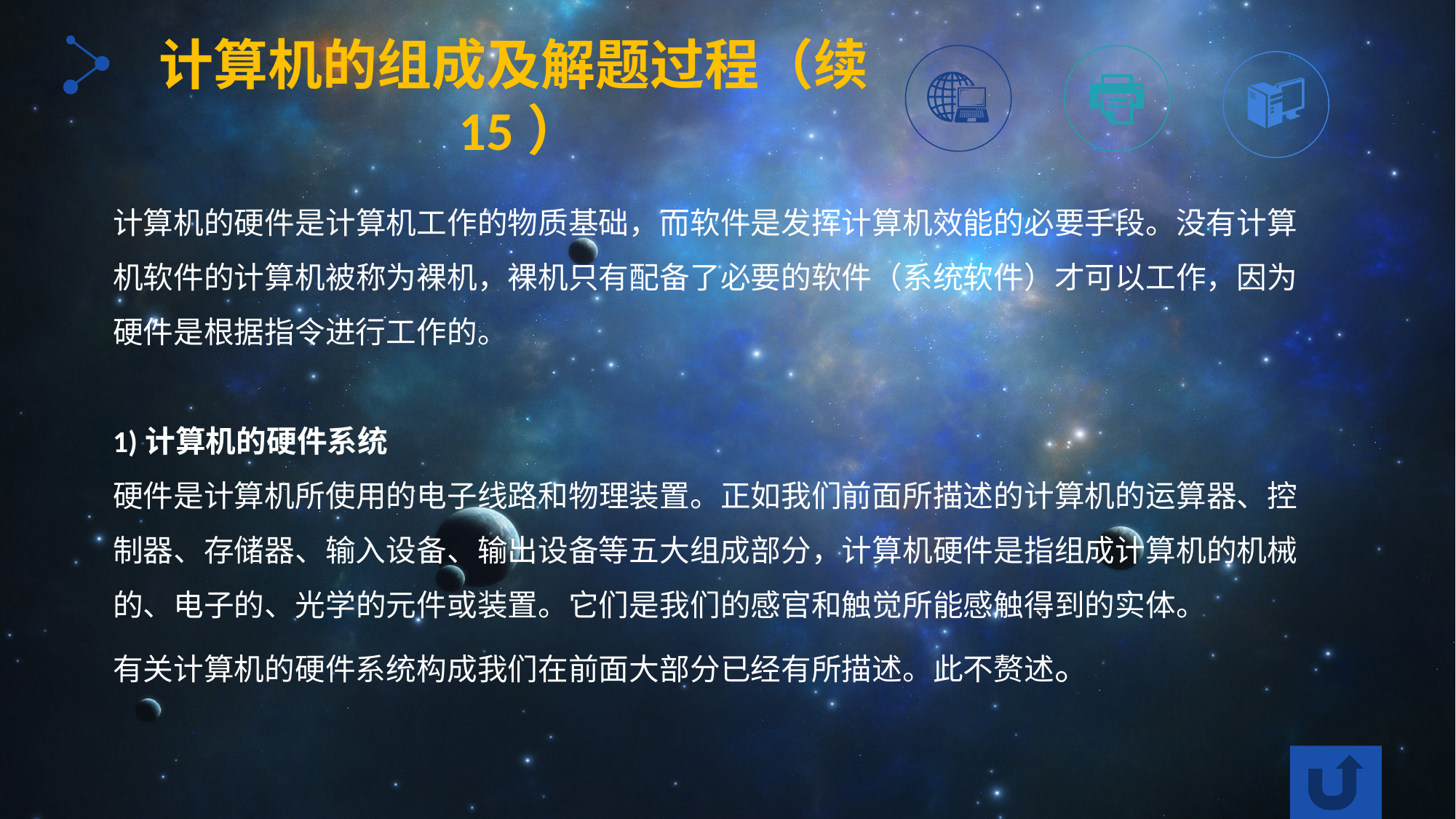

计算机的组成及解题过程（续15）

计算机的硬件是计算机工作的物质基础，而软件是发挥计算机效能的必要手段。没有计算机软件的计算机被称为裸机，裸机只有配备了必要的软件（系统软件）才可以工作，因为硬件是根据指令进行工作的。

1)计算机的硬件系统
硬件是计算机所使用的电子线路和物理装置。正如我们前面所描述的计算机的运算器、控制器、存储器、输入设备、输出设备等五大组成部分，计算机硬件是指组成计算机的机械的、电子的、光学的元件或装置。它们是我们的感官和触觉所能感触得到的实体。
有关计算机的硬件系统构成我们在前面大部分已经有所描述。此不赘述。